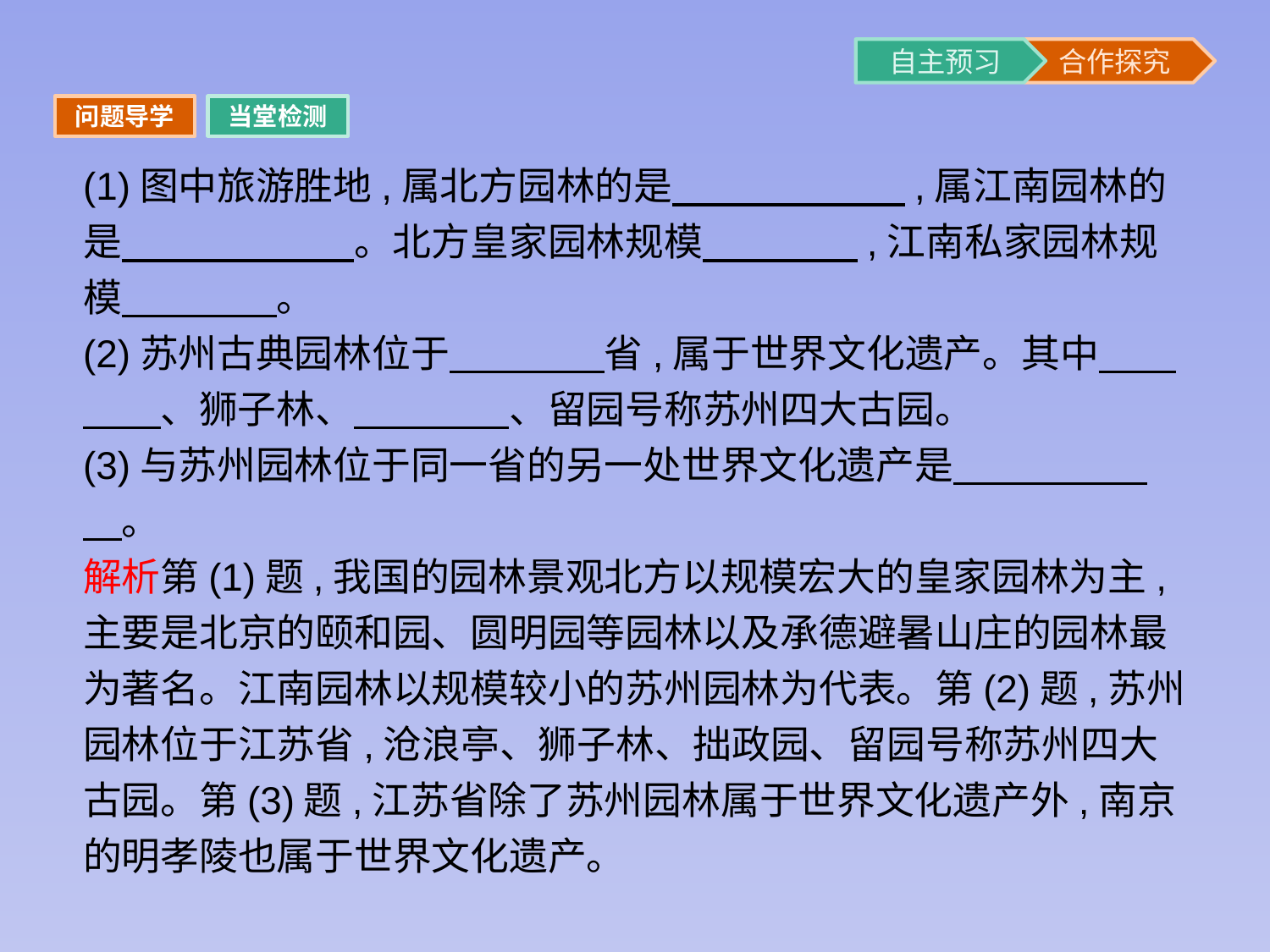

问题导学
当堂检测
(1)图中旅游胜地,属北方园林的是　　　　　　,属江南园林的是　　　　　　。北方皇家园林规模　　　　,江南私家园林规模　　　　。
(2)苏州古典园林位于　　　　省,属于世界文化遗产。其中　　　　、狮子林、　　　　、留园号称苏州四大古园。
(3)与苏州园林位于同一省的另一处世界文化遗产是　　　　　　。
解析第(1)题,我国的园林景观北方以规模宏大的皇家园林为主,主要是北京的颐和园、圆明园等园林以及承德避暑山庄的园林最为著名。江南园林以规模较小的苏州园林为代表。第(2)题,苏州园林位于江苏省,沧浪亭、狮子林、拙政园、留园号称苏州四大古园。第(3)题,江苏省除了苏州园林属于世界文化遗产外,南京的明孝陵也属于世界文化遗产。